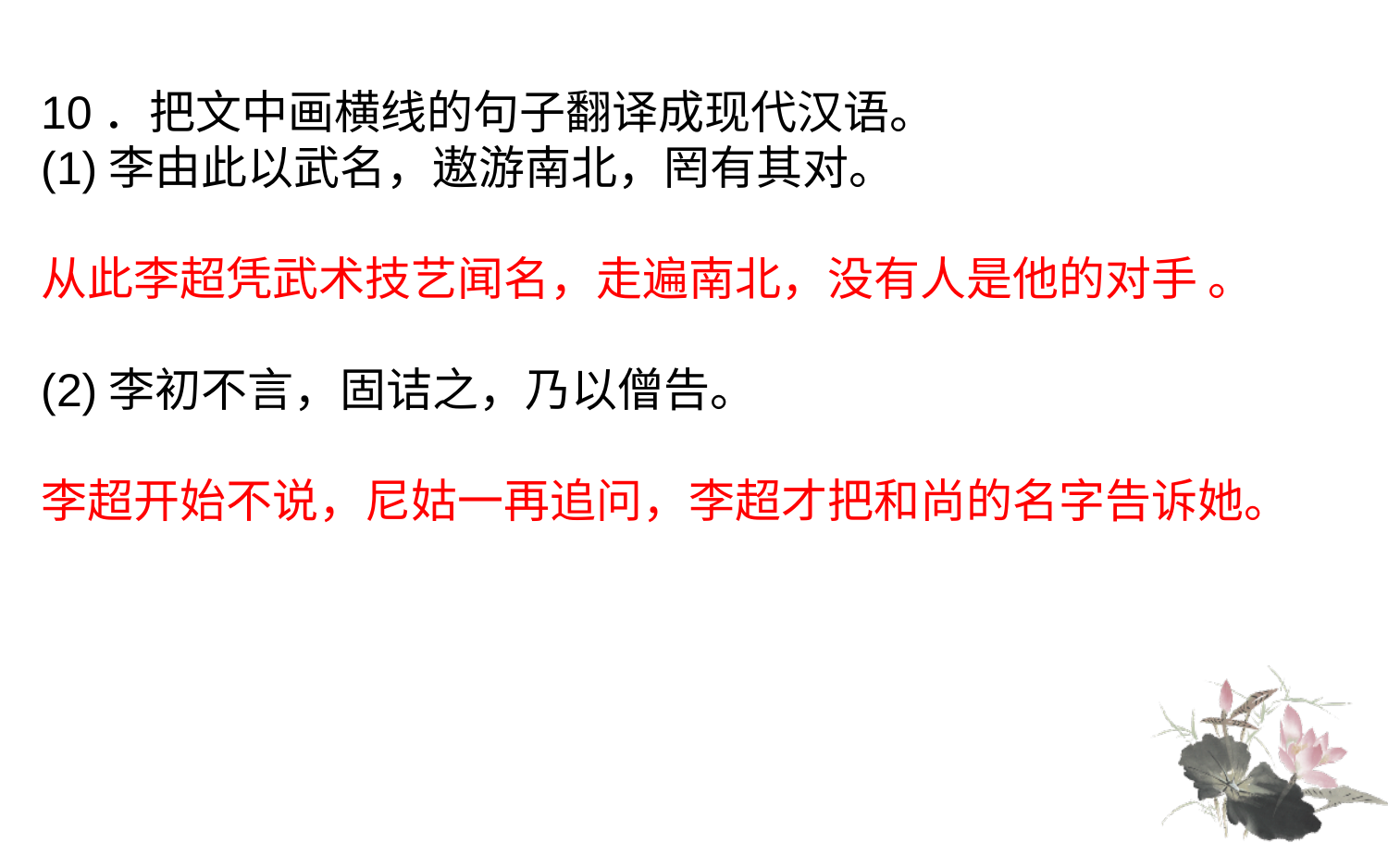

10．把文中画横线的句子翻译成现代汉语。
(1)李由此以武名，遨游南北，罔有其对。

从此李超凭武术技艺闻名，走遍南北，没有人是他的对手 。

(2)李初不言，固诘之，乃以僧告。

李超开始不说，尼姑一再追问，李超才把和尚的名字告诉她。